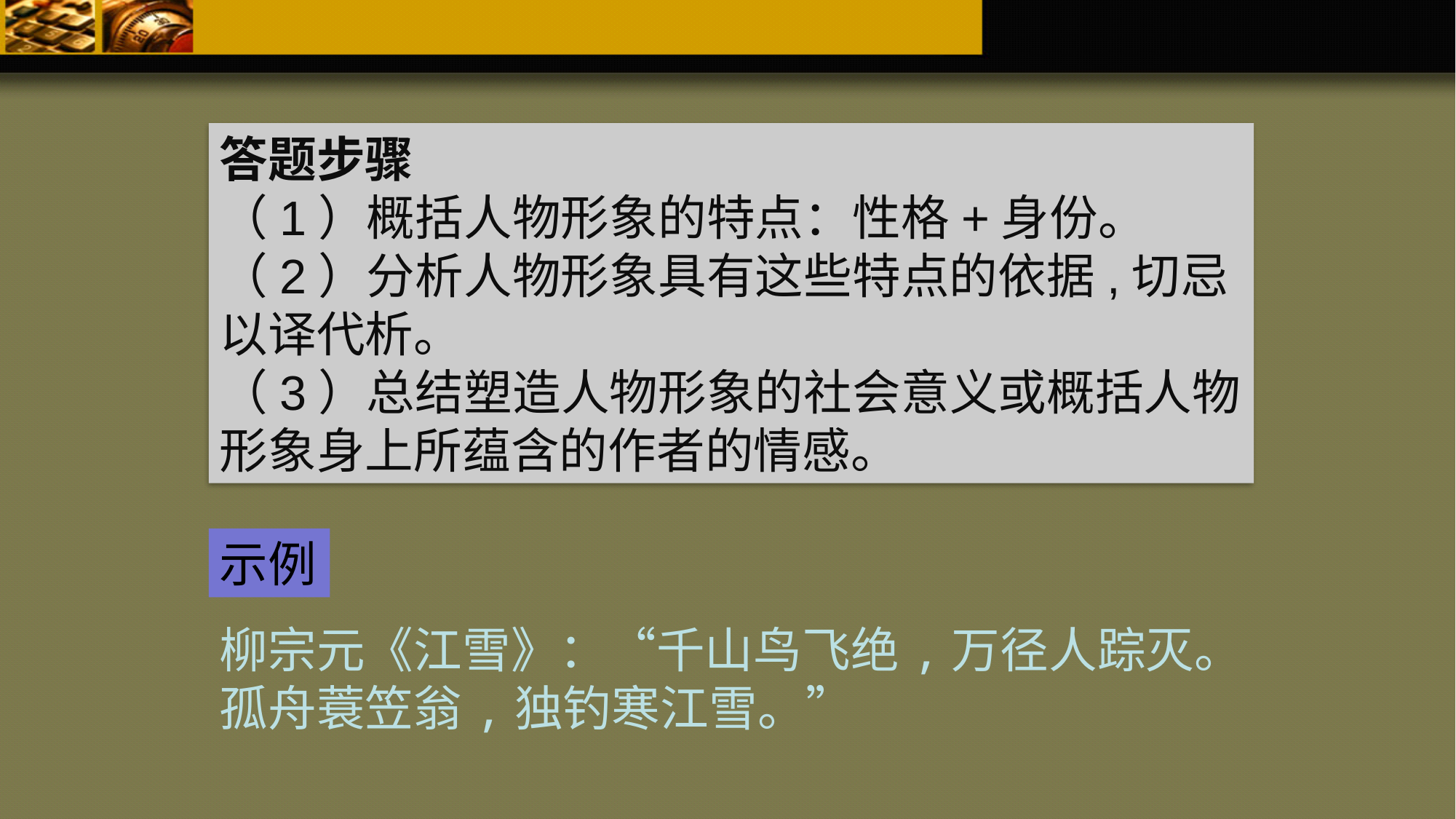

答题步骤
（1）概括人物形象的特点：性格+身份。
（2）分析人物形象具有这些特点的依据,切忌以译代析。
（3）总结塑造人物形象的社会意义或概括人物形象身上所蕴含的作者的情感。
示例
柳宗元《江雪》：“千山鸟飞绝,万径人踪灭。孤舟蓑笠翁,独钓寒江雪。”